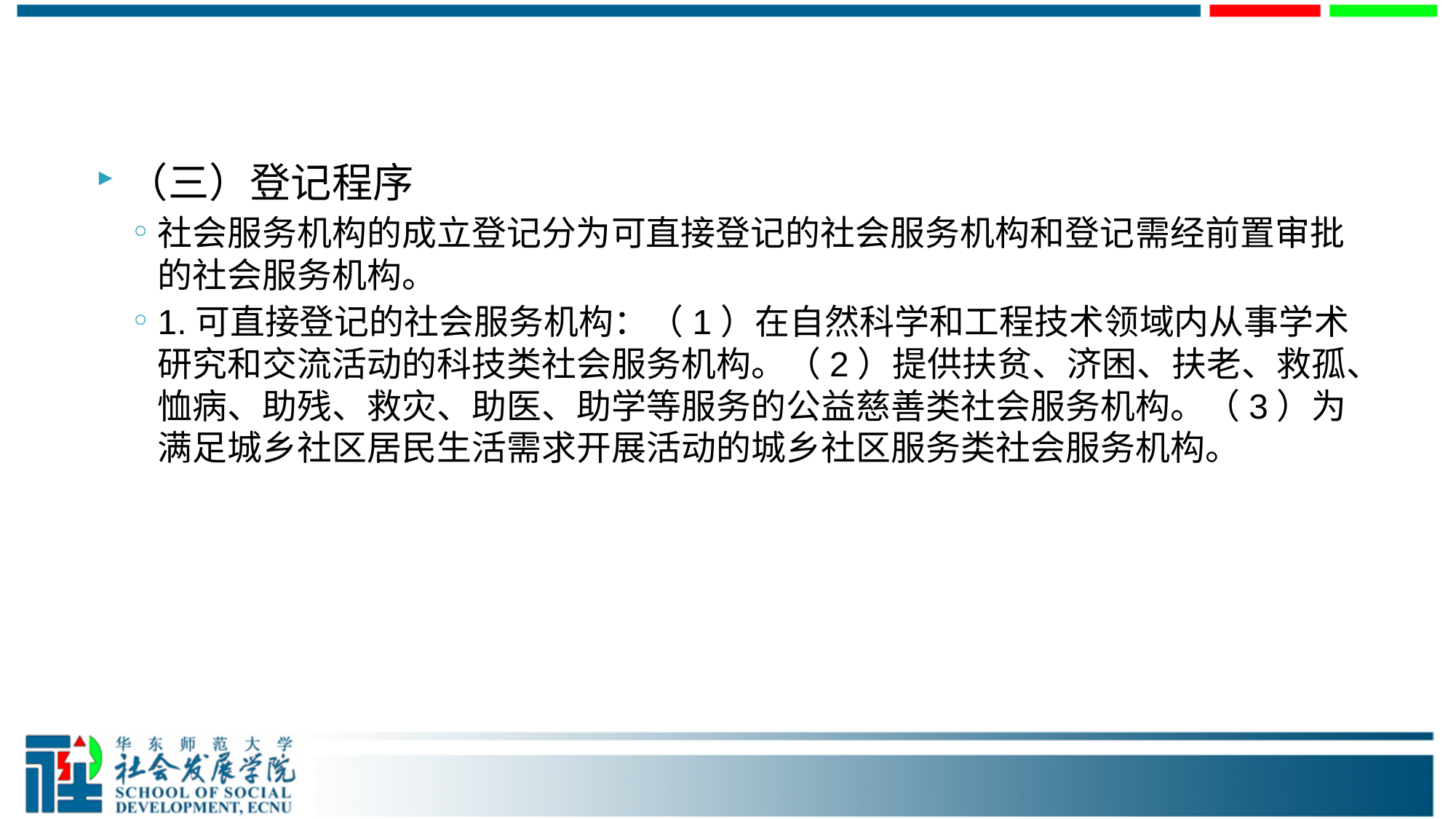

#
（三）登记程序
社会服务机构的成立登记分为可直接登记的社会服务机构和登记需经前置审批的社会服务机构。
1.可直接登记的社会服务机构：（1）在自然科学和工程技术领域内从事学术研究和交流活动的科技类社会服务机构。（2）提供扶贫、济困、扶老、救孤、恤病、助残、救灾、助医、助学等服务的公益慈善类社会服务机构。（3）为满足城乡社区居民生活需求开展活动的城乡社区服务类社会服务机构。